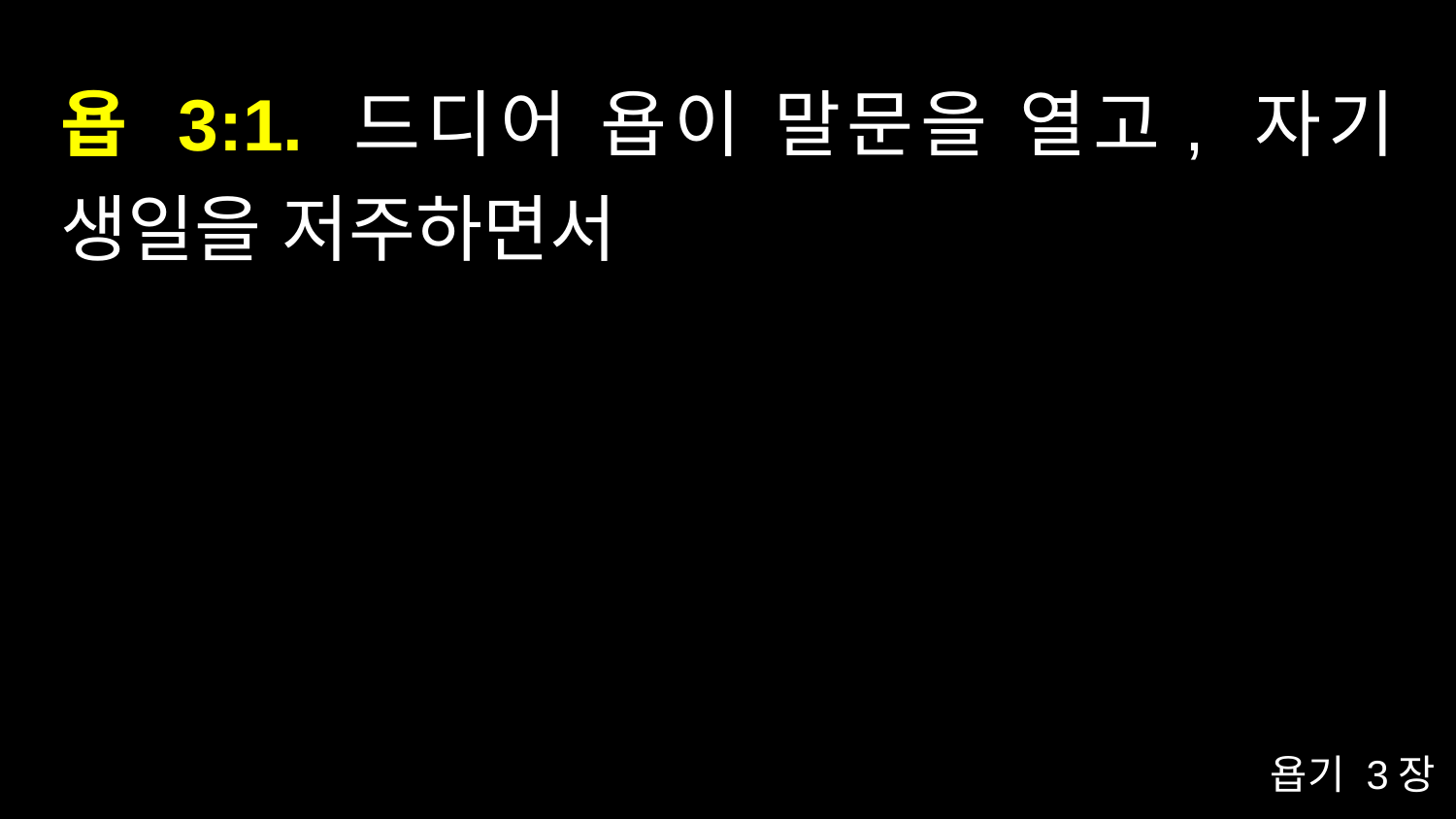

# 욥 3:1. 드디어 욥이 말문을 열고, 자기 생일을 저주하면서
욥기 3장